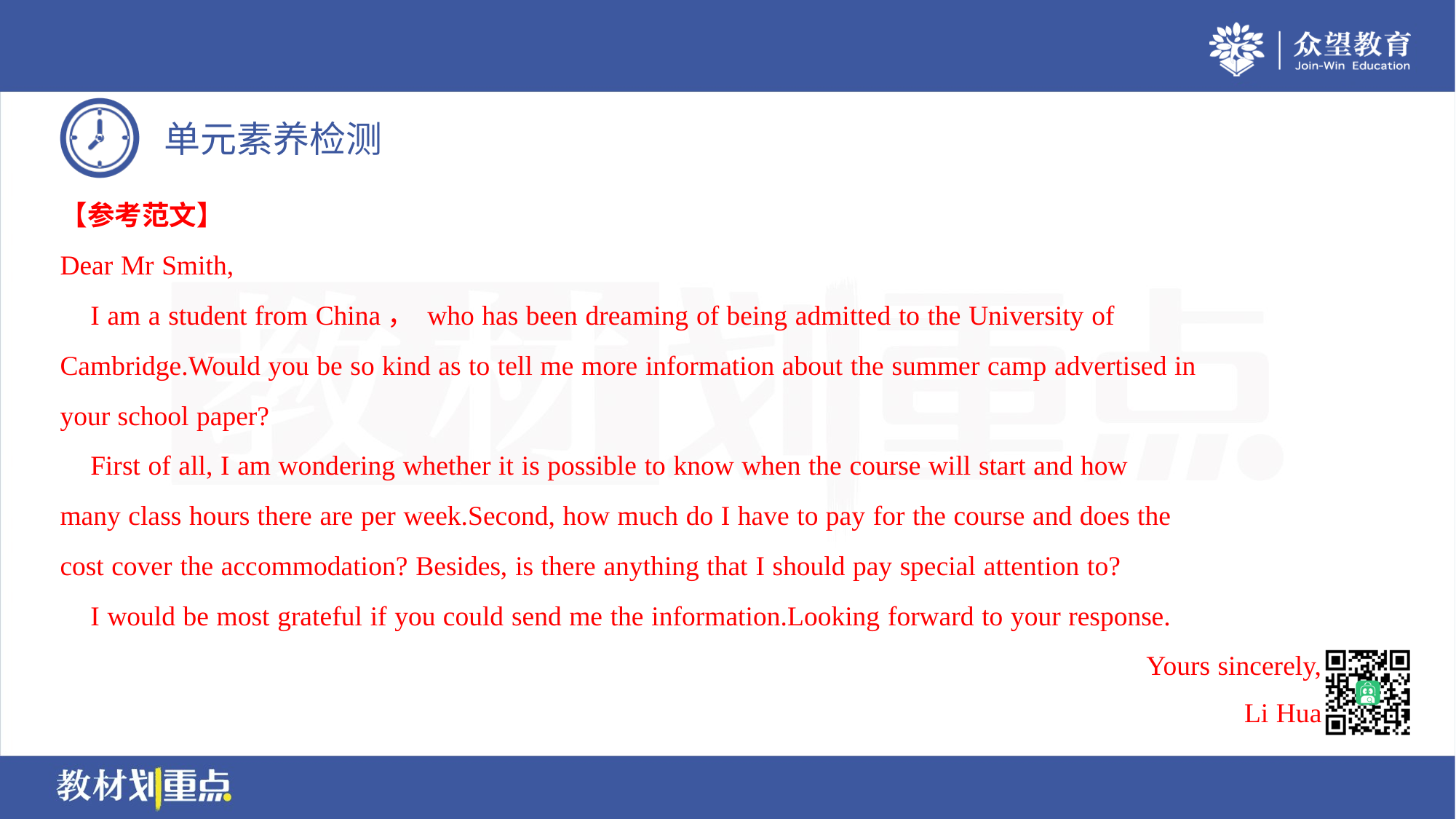

【参考范文】
Dear Mr Smith,
    I am a student from China， who has been dreaming of being admitted to the University of
Cambridge.Would you be so kind as to tell me more information about the summer camp advertised in
your school paper?
    First of all, I am wondering whether it is possible to know when the course will start and how
many class hours there are per week.Second, how much do I have to pay for the course and does the
cost cover the accommodation? Besides, is there anything that I should pay special attention to?
    I would be most grateful if you could send me the information.Looking forward to your response.
Yours sincerely,
Li Hua